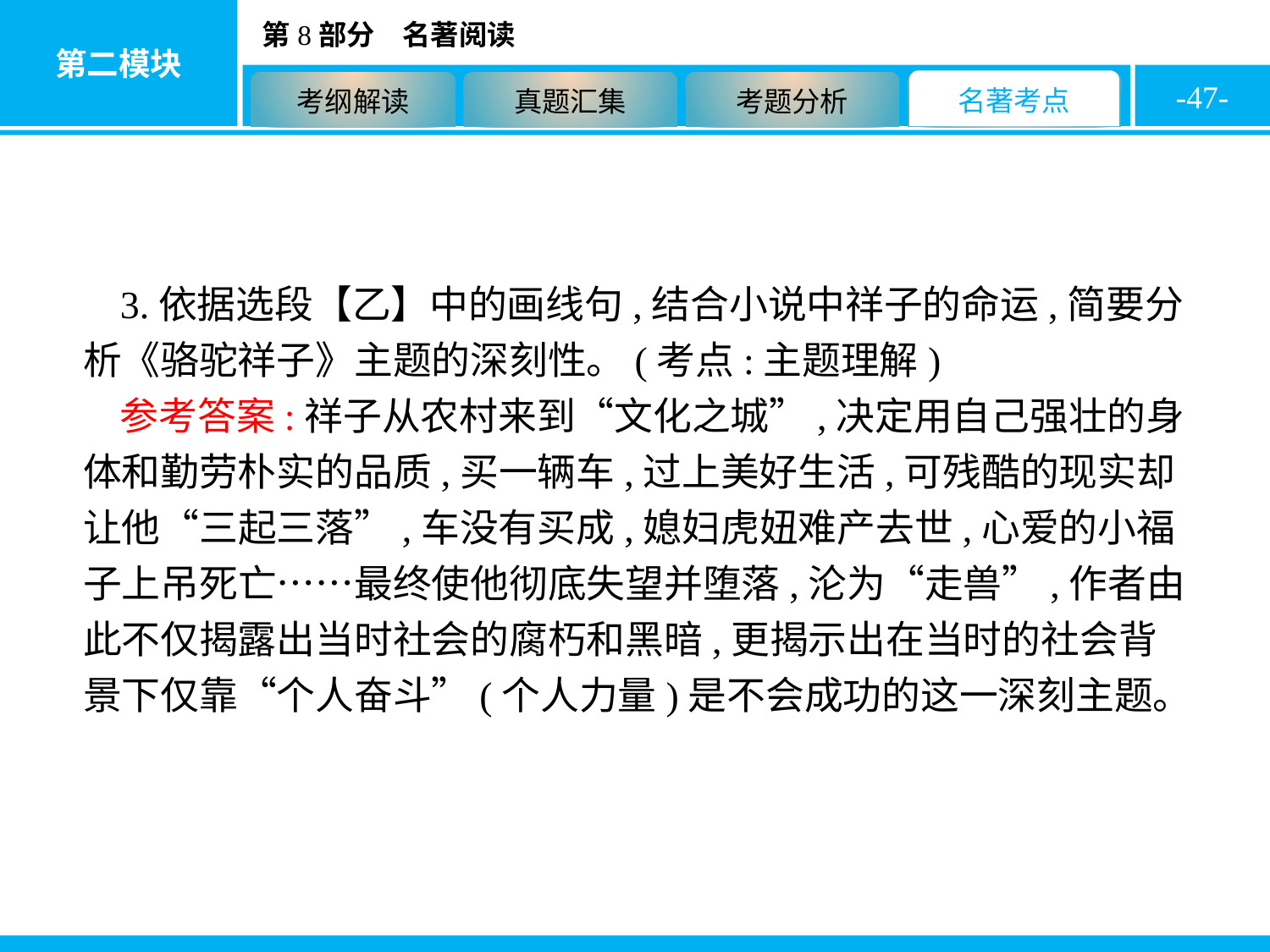

-47-
3.依据选段【乙】中的画线句,结合小说中祥子的命运,简要分析《骆驼祥子》主题的深刻性。(考点:主题理解)
参考答案:祥子从农村来到“文化之城”,决定用自己强壮的身体和勤劳朴实的品质,买一辆车,过上美好生活,可残酷的现实却让他“三起三落”,车没有买成,媳妇虎妞难产去世,心爱的小福子上吊死亡……最终使他彻底失望并堕落,沦为“走兽”,作者由此不仅揭露出当时社会的腐朽和黑暗,更揭示出在当时的社会背景下仅靠“个人奋斗”(个人力量)是不会成功的这一深刻主题。